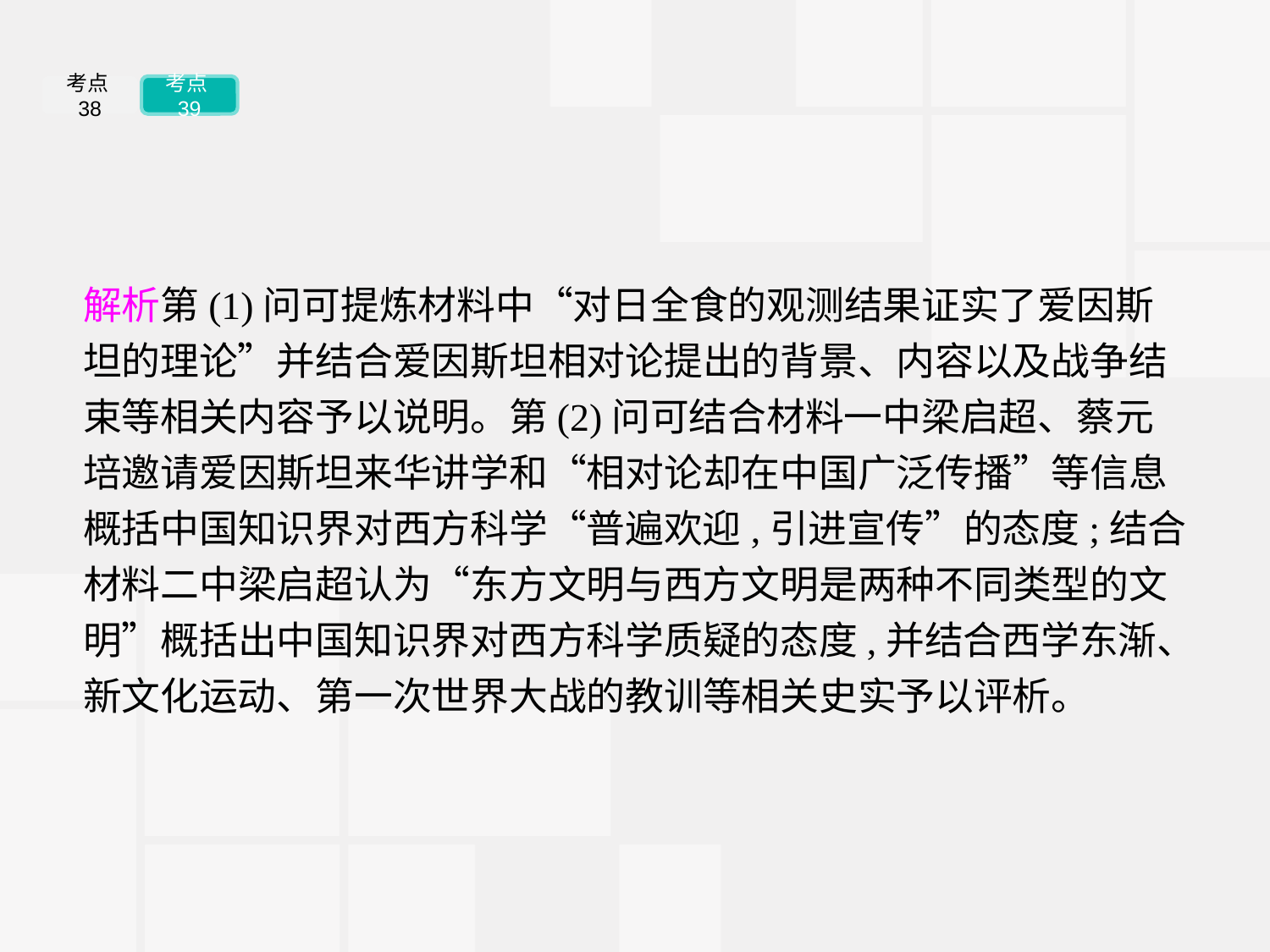

考点38
考点39
解析第(1)问可提炼材料中“对日全食的观测结果证实了爱因斯坦的理论”并结合爱因斯坦相对论提出的背景、内容以及战争结束等相关内容予以说明。第(2)问可结合材料一中梁启超、蔡元培邀请爱因斯坦来华讲学和“相对论却在中国广泛传播”等信息概括中国知识界对西方科学“普遍欢迎,引进宣传”的态度;结合材料二中梁启超认为“东方文明与西方文明是两种不同类型的文明”概括出中国知识界对西方科学质疑的态度,并结合西学东渐、新文化运动、第一次世界大战的教训等相关史实予以评析。